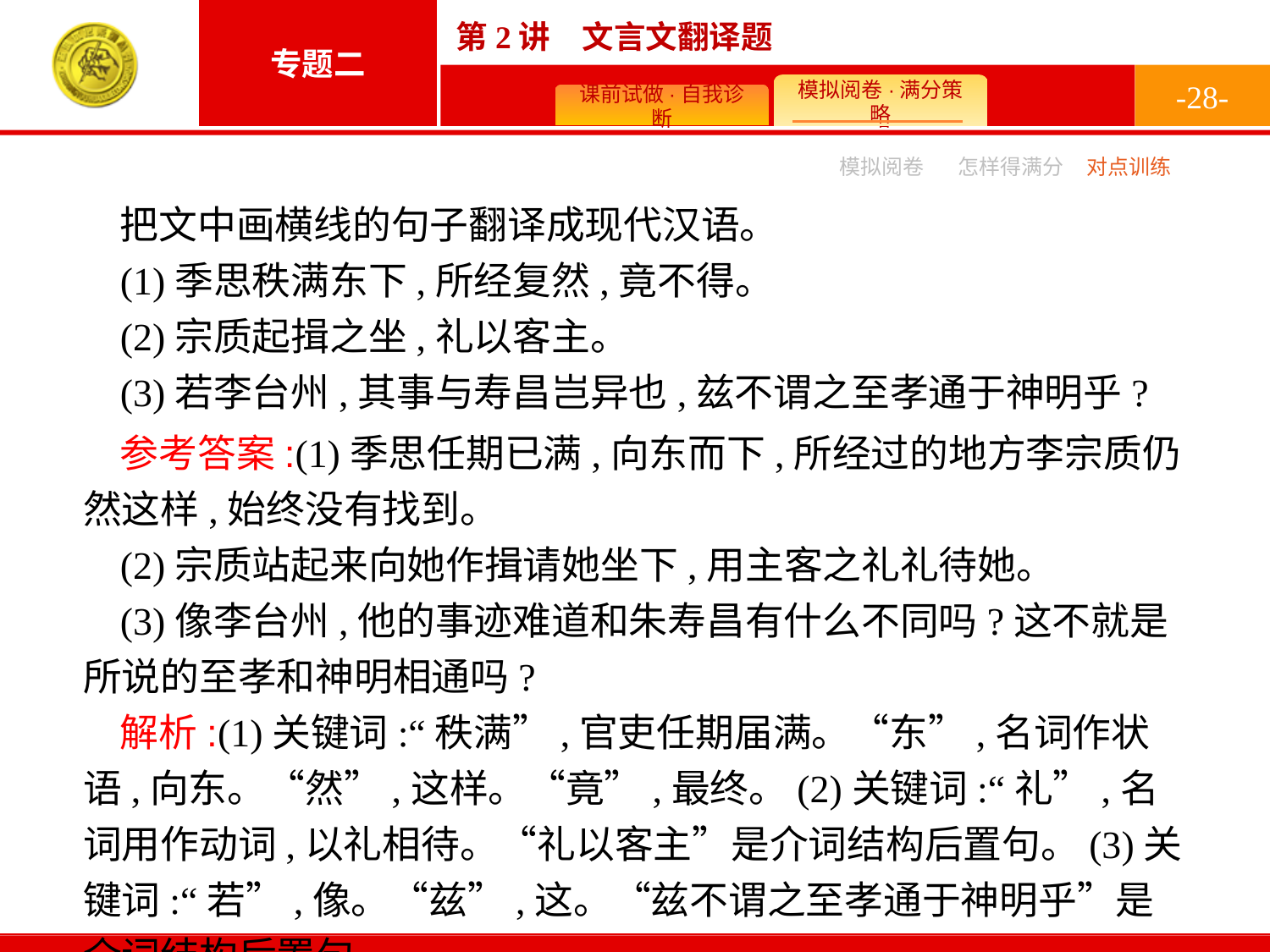

-28-
模拟阅卷
怎样得满分
对点训练
把文中画横线的句子翻译成现代汉语。
(1)季思秩满东下,所经复然,竟不得。
(2)宗质起揖之坐,礼以客主。
(3)若李台州,其事与寿昌岂异也,兹不谓之至孝通于神明乎?
参考答案:(1)季思任期已满,向东而下,所经过的地方李宗质仍然这样,始终没有找到。
(2)宗质站起来向她作揖请她坐下,用主客之礼礼待她。
(3)像李台州,他的事迹难道和朱寿昌有什么不同吗?这不就是所说的至孝和神明相通吗?
解析:(1)关键词:“秩满”,官吏任期届满。“东”,名词作状语,向东。“然”,这样。“竟”,最终。(2)关键词:“礼”,名词用作动词,以礼相待。“礼以客主”是介词结构后置句。(3)关键词:“若”,像。“兹”,这。“兹不谓之至孝通于神明乎”是介词结构后置句。